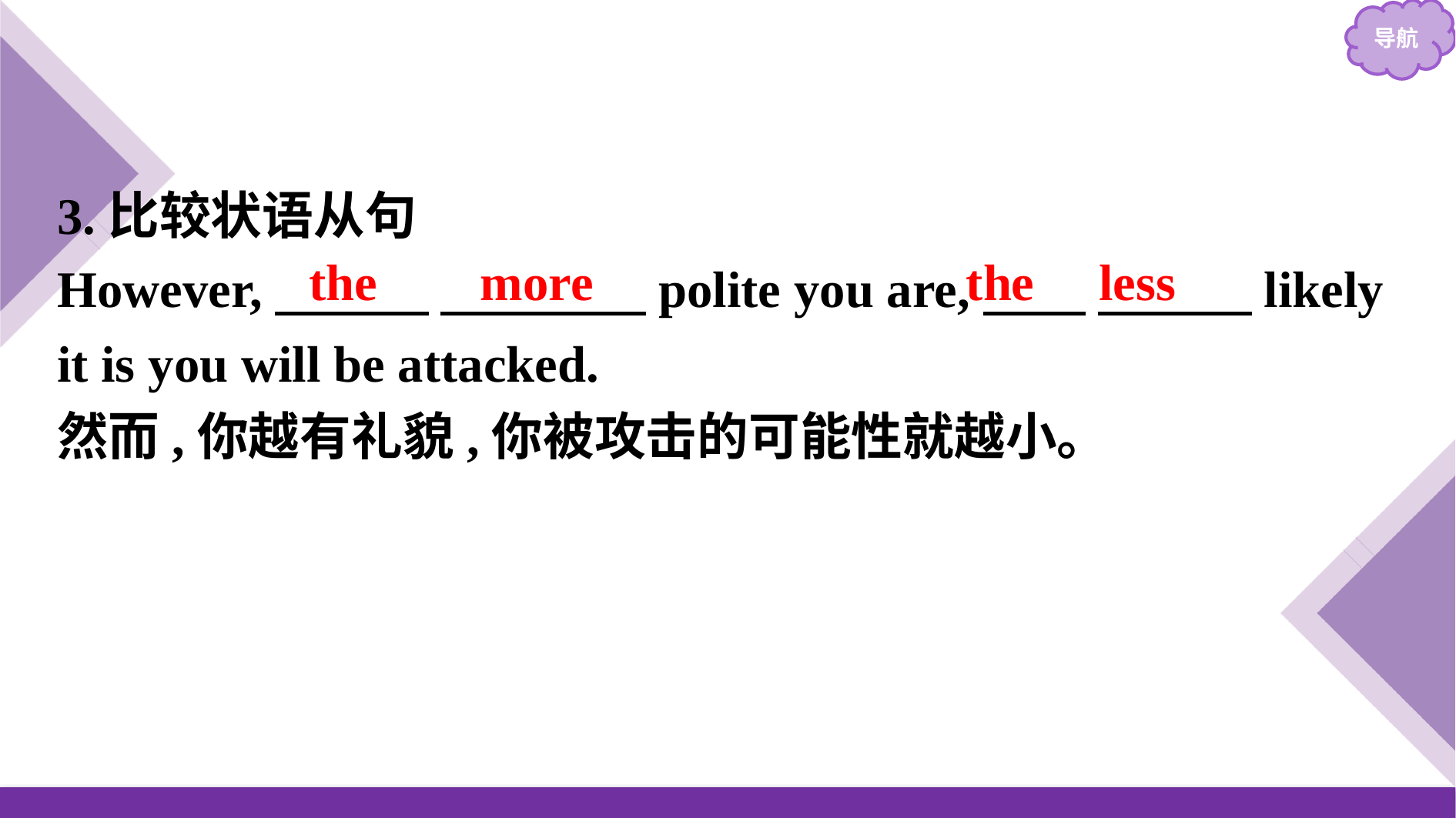

3.比较状语从句
However,　　　 　　　　polite you are,　　 　　　likely it is you will be attacked.
然而,你越有礼貌,你被攻击的可能性就越小。
the     less
the        more